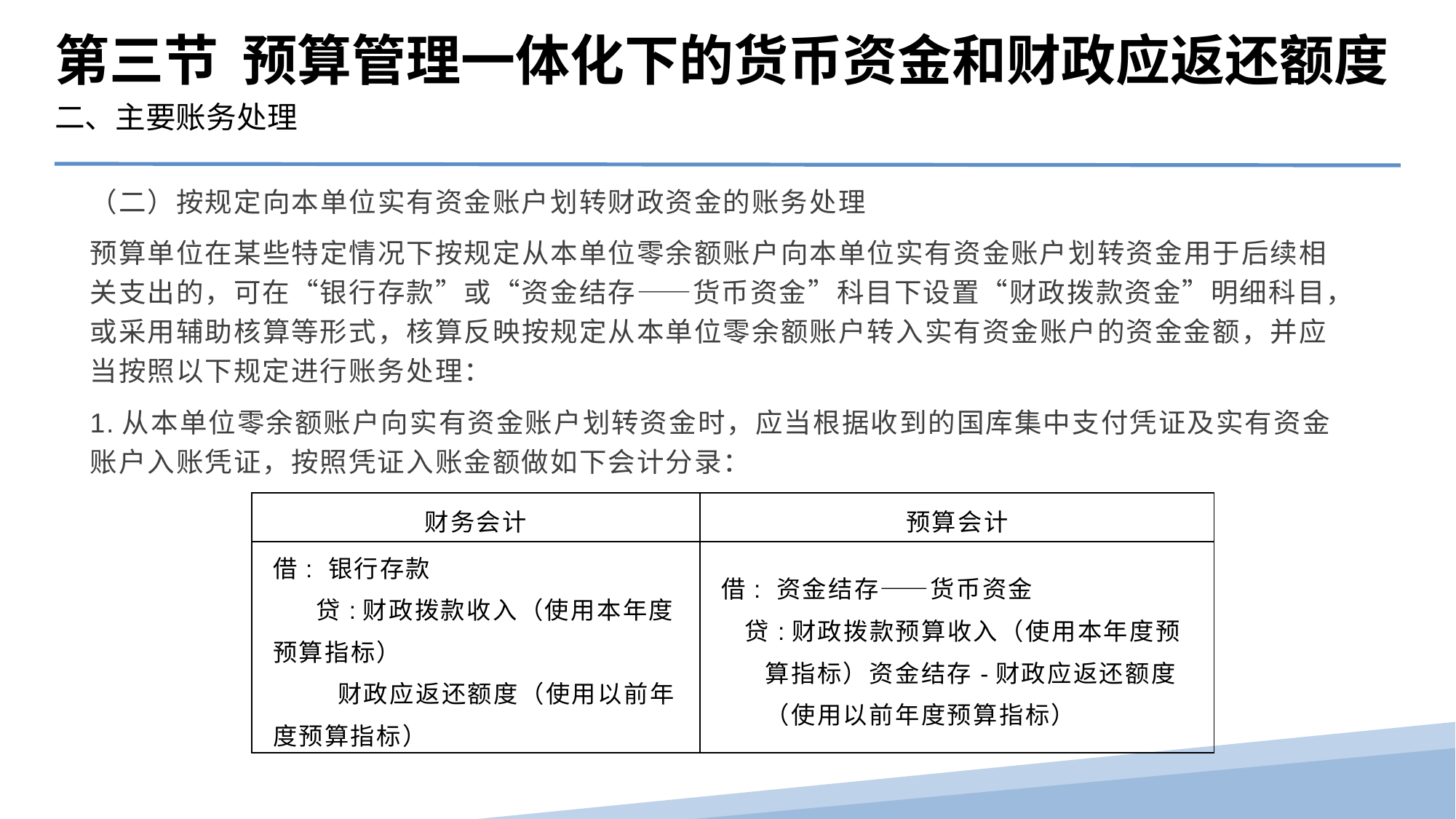

第三节  预算管理一体化下的货币资金和财政应返还额度
二、主要账务处理
（二）按规定向本单位实有资金账户划转财政资金的账务处理
预算单位在某些特定情况下按规定从本单位零余额账户向本单位实有资金账户划转资金用于后续相关支出的，可在“银行存款”或“资金结存——货币资金”科目下设置“财政拨款资金”明细科目，或采用辅助核算等形式，核算反映按规定从本单位零余额账户转入实有资金账户的资金金额，并应当按照以下规定进行账务处理：
1.从本单位零余额账户向实有资金账户划转资金时，应当根据收到的国库集中支付凭证及实有资金账户入账凭证，按照凭证入账金额做如下会计分录：
| 财务会计 | 预算会计 |
| --- | --- |
| 借: 银行存款 贷:财政拨款收入（使用本年度预算指标） 财政应返还额度（使用以前年度预算指标） | 借: 资金结存——货币资金 贷:财政拨款预算收入（使用本年度预算指标）资金结存-财政应返还额度（使用以前年度预算指标） |